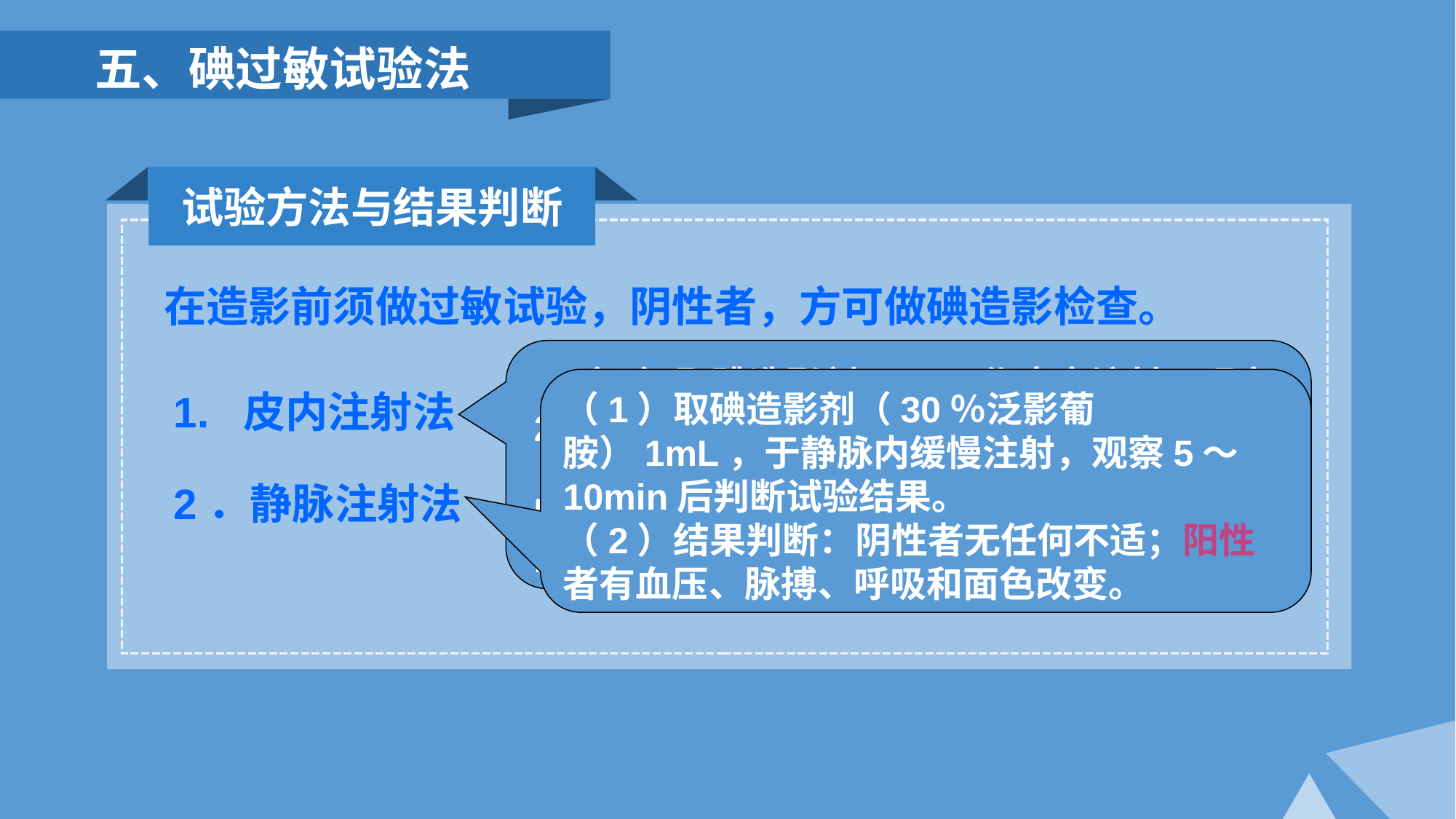

五、碘过敏试验法

试验方法与结果判断

在造影前须做过敏试验，阴性者，方可做碘造影检查。

1.  皮内注射法
2．静脉注射法

（1）取碘造影剂0.1mL作皮内注射，观察20min后，判断试验结果。
（2）结果判断: 阴性者皮试局部无变化；阳性者皮试局部有红肿、硬块，皮丘直径大于1cm，或有其他全身表现。
（1）取碘造影剂（30％泛影葡胺）1mL，于静脉内缓慢注射，观察5～10min后判断试验结果。
（2）结果判断：阴性者无任何不适；阳性者有血压、脉搏、呼吸和面色改变。